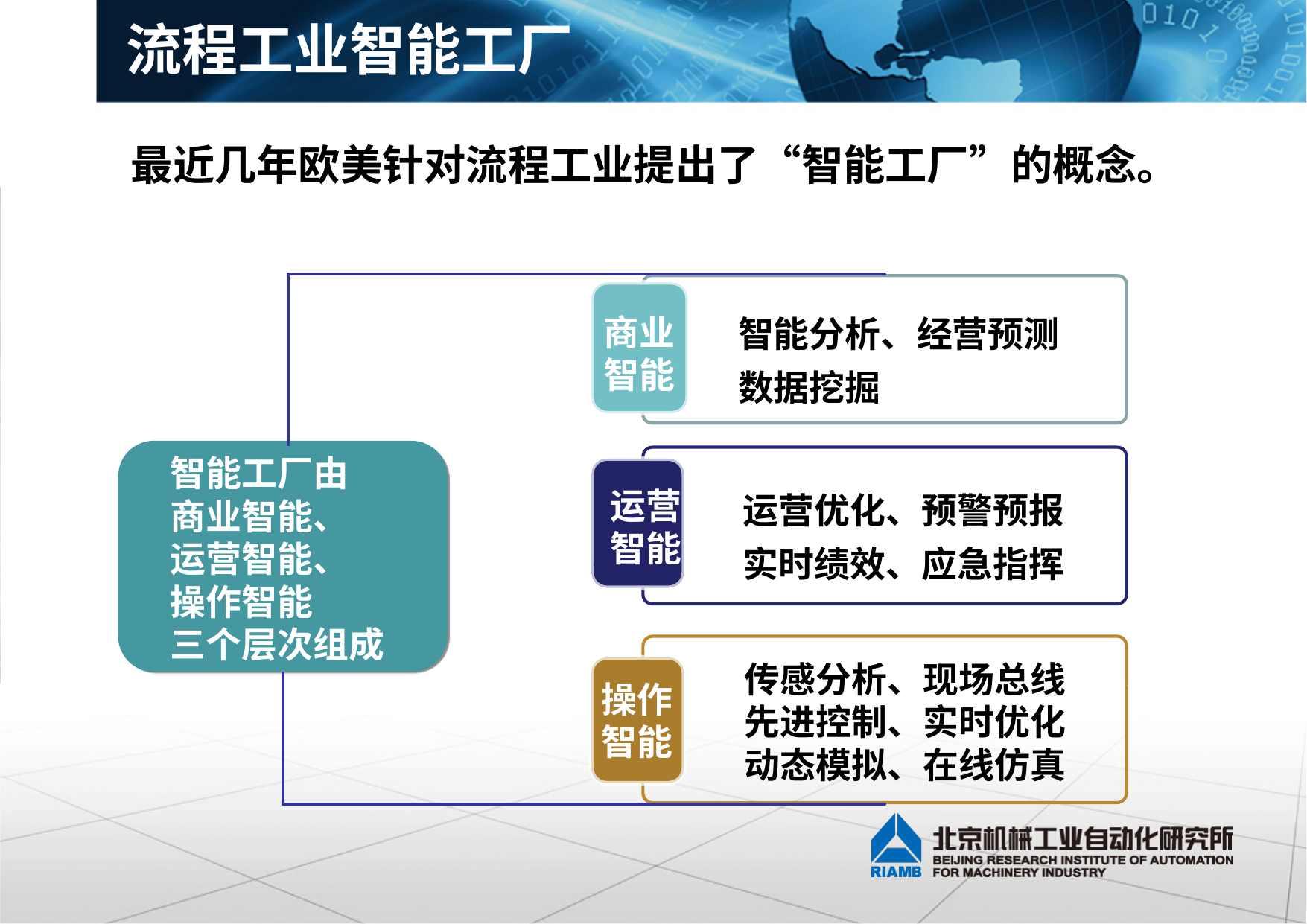

# 流程工业智能工厂
最近几年欧美针对流程工业提出了“智能工厂”的概念。

智能分析、经营预测
数据挖掘
商业智能

智能工厂由
商业智能、
运营智能、
操作智能
三个层次组成

运营
智能
运营优化、预警预报
实时绩效、应急指挥

传感分析、现场总线
先进控制、实时优化
动态模拟、在线仿真

操作
智能